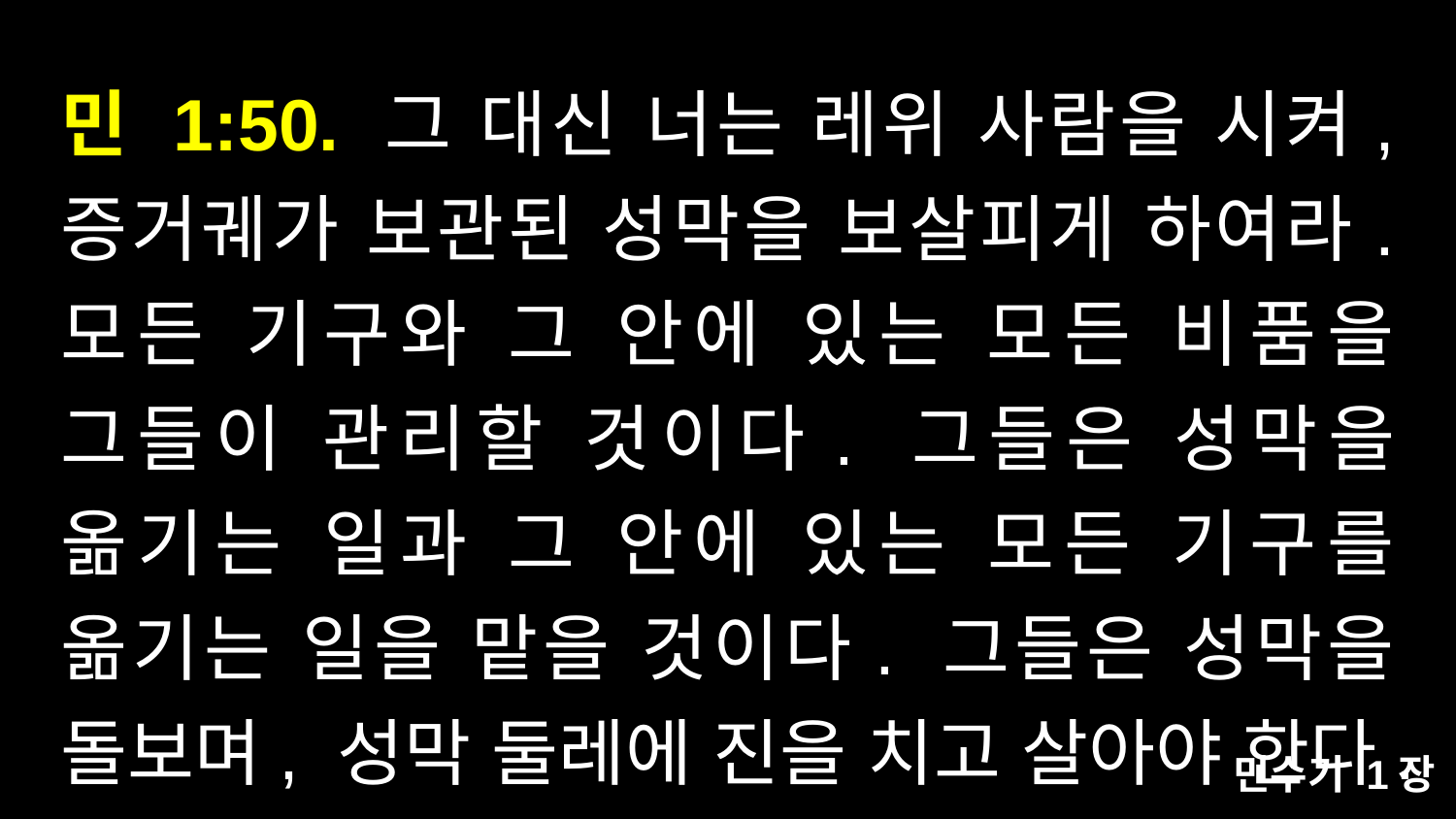

# 민 1:50. 그 대신 너는 레위 사람을 시켜, 증거궤가 보관된 성막을 보살피게 하여라. 모든 기구와 그 안에 있는 모든 비품을 그들이 관리할 것이다. 그들은 성막을 옮기는 일과 그 안에 있는 모든 기구를 옮기는 일을 맡을 것이다. 그들은 성막을 돌보며, 성막 둘레에 진을 치고 살아야 한다.
민수기 1장